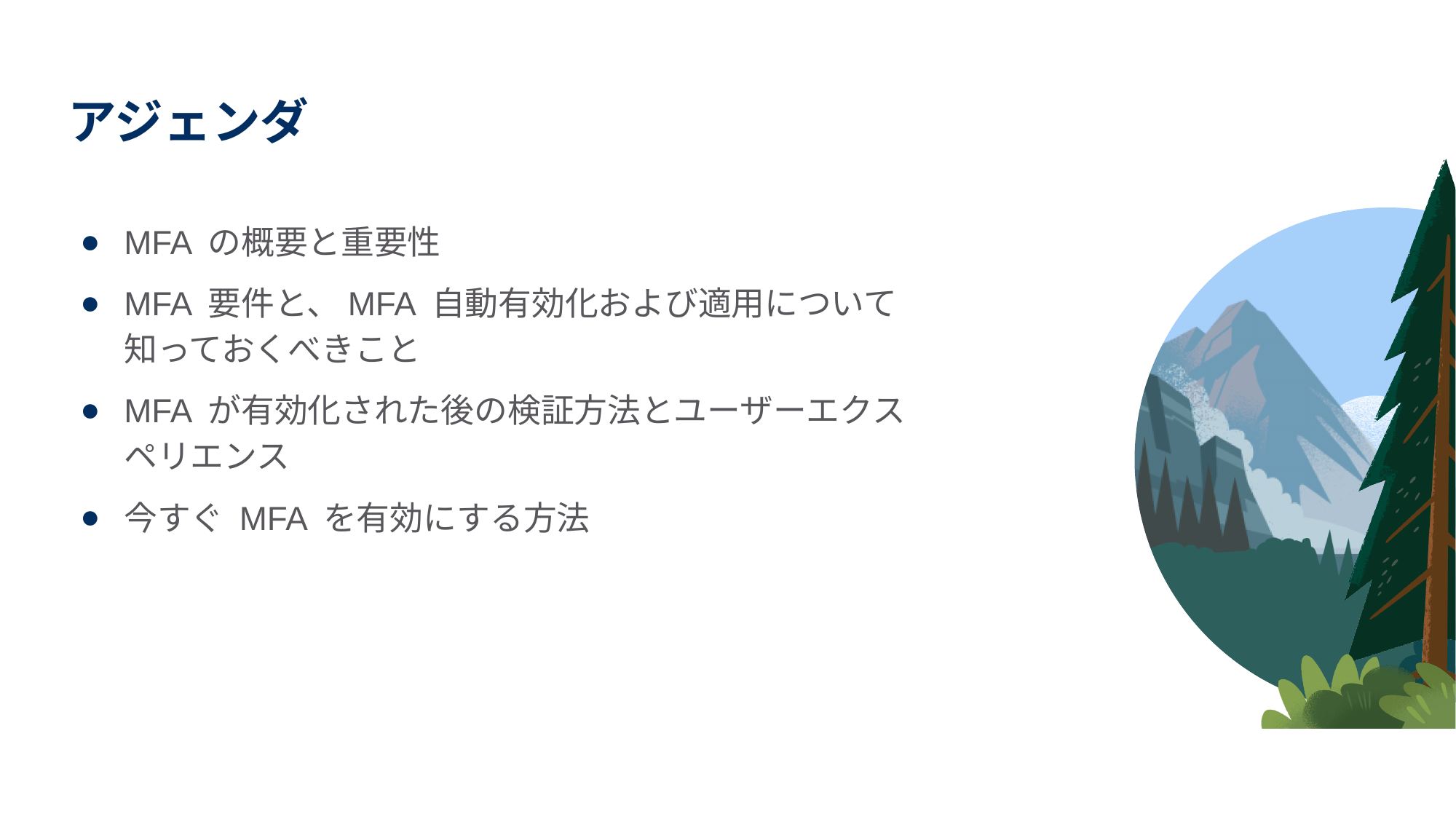

# アジェンダ
MFA の概要と重要性
MFA 要件と、MFA 自動有効化および適用について知っておくべきこと
MFA が有効化された後の検証方法とユーザーエクスペリエンス
今すぐ MFA を有効にする方法